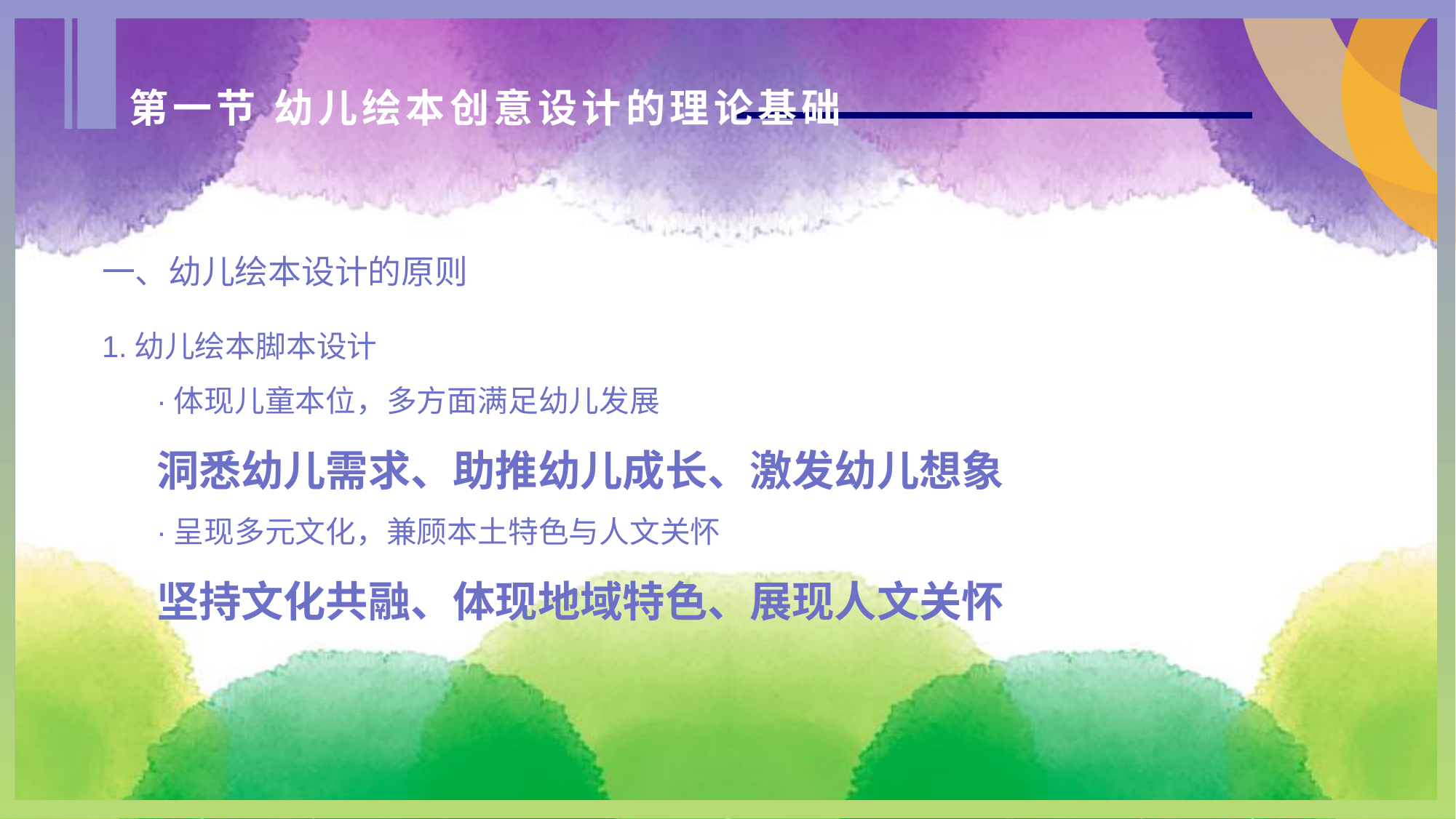

第一节 幼儿绘本创意设计的理论基础
一、幼儿绘本设计的原则

1.幼儿绘本脚本设计
·体现儿童本位，多方面满足幼儿发展
洞悉幼儿需求、助推幼儿成长、激发幼儿想象
·呈现多元文化，兼顾本土特色与人文关怀
坚持文化共融、体现地域特色、展现人文关怀